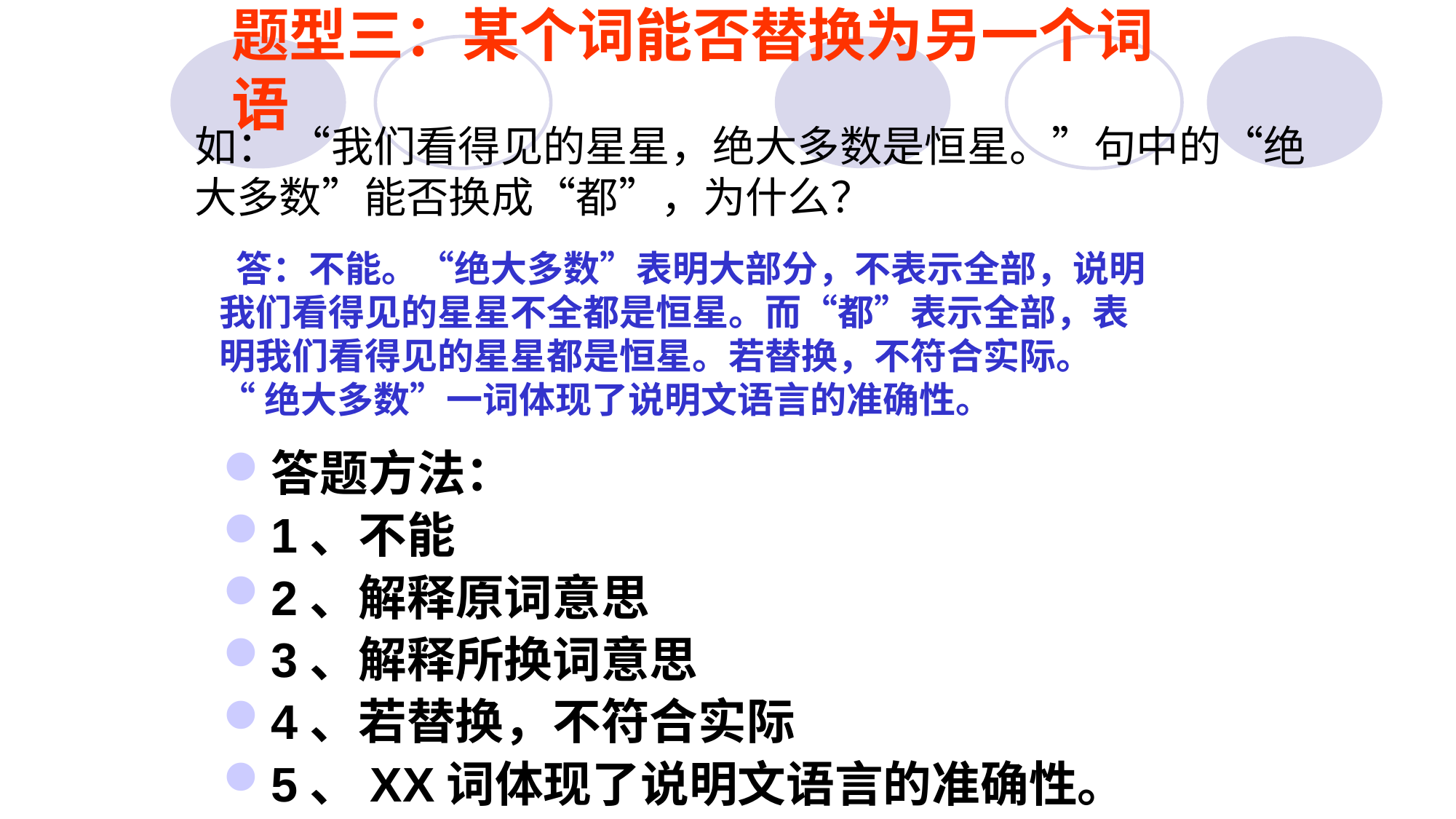

# 题型三：某个词能否替换为另一个词语
如： “我们看得见的星星，绝大多数是恒星。”句中的“绝
大多数”能否换成“都”，为什么？
 答：不能。“绝大多数”表明大部分，不表示全部，说明
我们看得见的星星不全都是恒星。而“都”表示全部，表
明我们看得见的星星都是恒星。若替换，不符合实际。
“绝大多数”一词体现了说明文语言的准确性。
答题方法：
1、不能
2、解释原词意思
3、解释所换词意思
4、若替换，不符合实际
5、XX词体现了说明文语言的准确性。